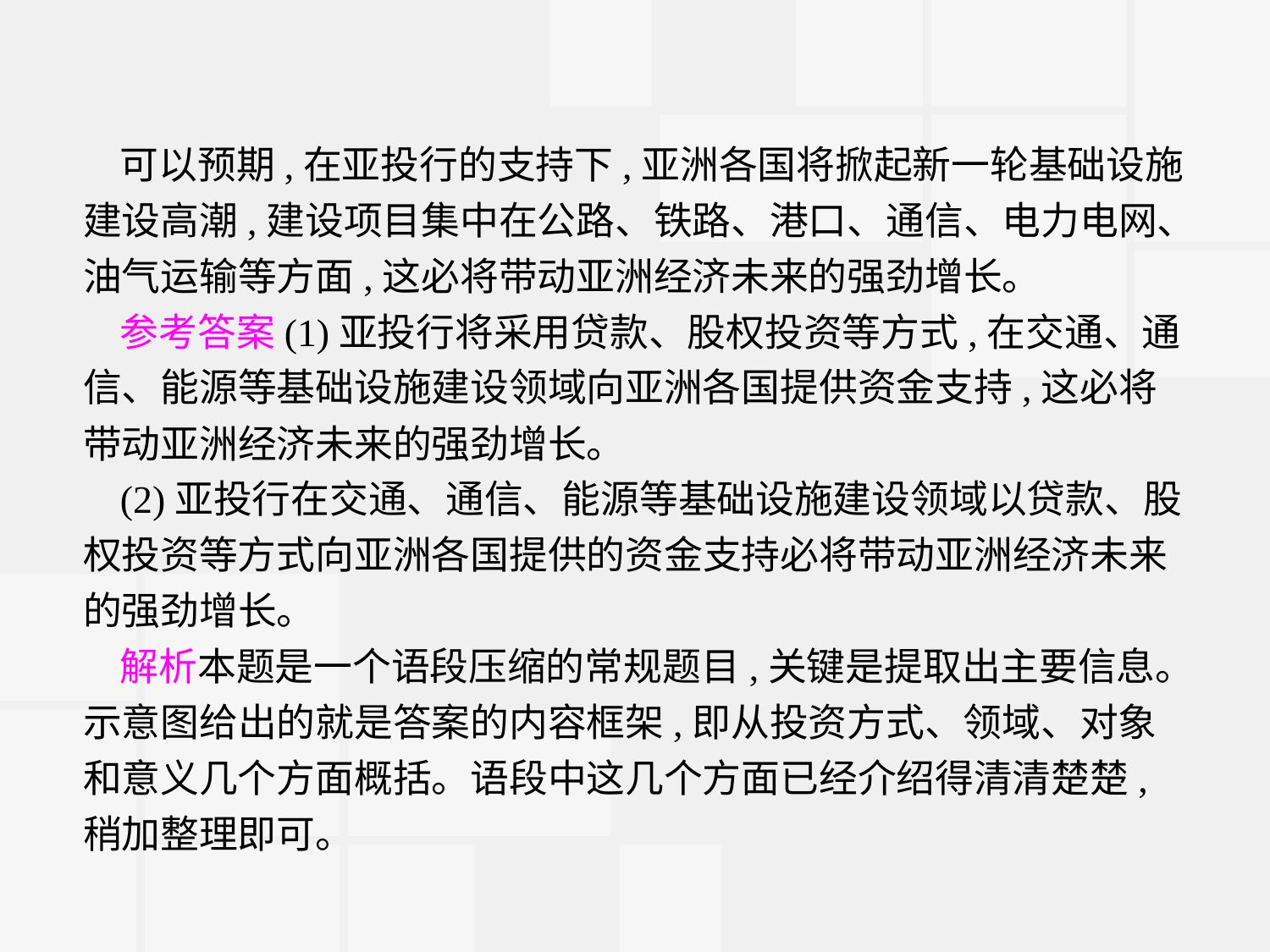

可以预期,在亚投行的支持下,亚洲各国将掀起新一轮基础设施建设高潮,建设项目集中在公路、铁路、港口、通信、电力电网、油气运输等方面,这必将带动亚洲经济未来的强劲增长。
参考答案(1)亚投行将采用贷款、股权投资等方式,在交通、通信、能源等基础设施建设领域向亚洲各国提供资金支持,这必将带动亚洲经济未来的强劲增长。
(2)亚投行在交通、通信、能源等基础设施建设领域以贷款、股权投资等方式向亚洲各国提供的资金支持必将带动亚洲经济未来的强劲增长。
解析本题是一个语段压缩的常规题目,关键是提取出主要信息。示意图给出的就是答案的内容框架,即从投资方式、领域、对象和意义几个方面概括。语段中这几个方面已经介绍得清清楚楚,稍加整理即可。